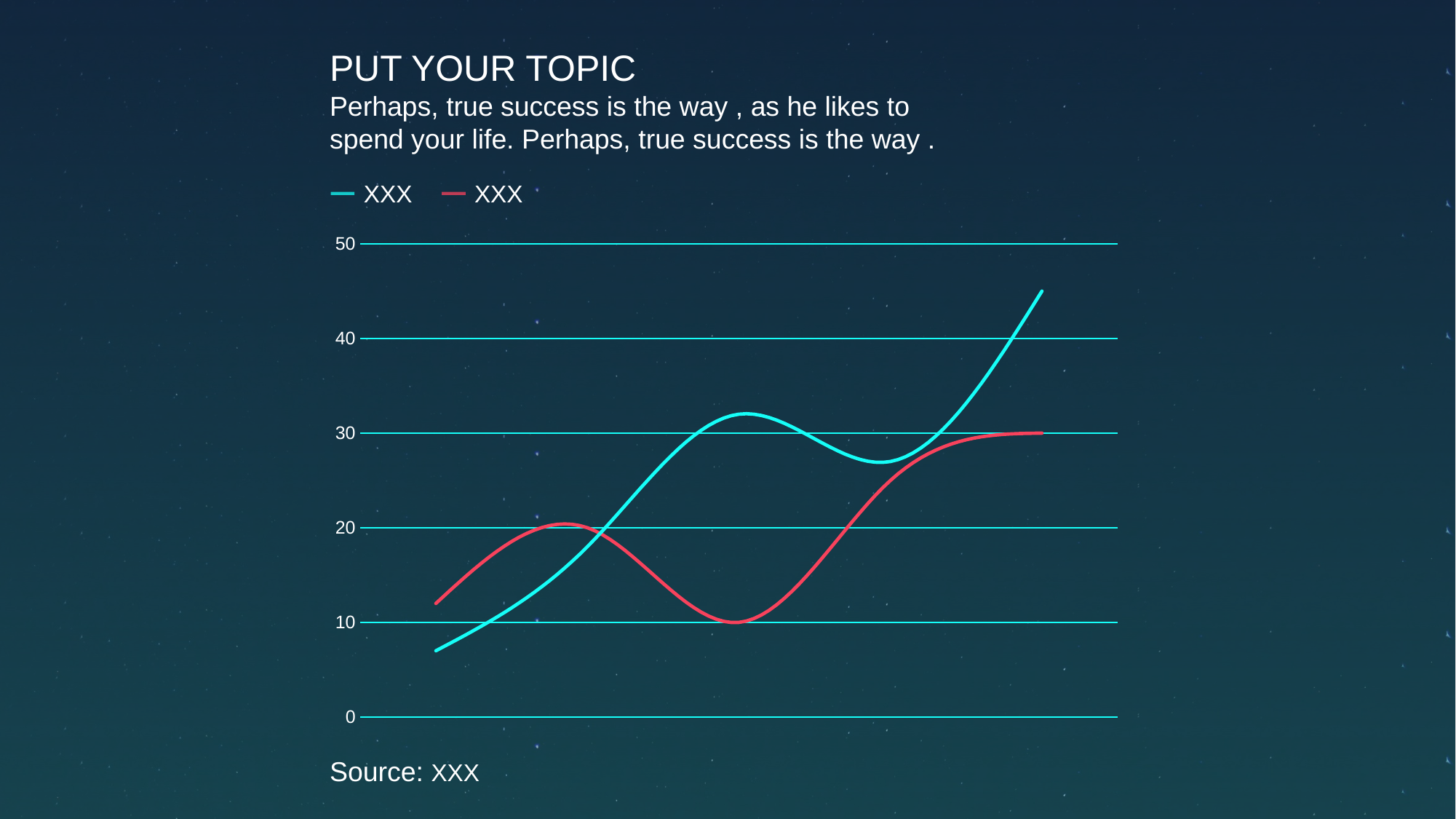

PUT YOUR TOPIC
Perhaps, true success is the way , as he likes to spend your life. Perhaps, true success is the way .
XXX
XXX

### Chart

| Category | 系列 1 | 系列 2 |
|---|---|---|
| 类别 1 | 12.0 | 7.0 |
| 类别 2 | 20.0 | 18.0 |
| 类别 3 | 10.0 | 32.0 |
| 类别 4 | 25.0 | 27.0 |
Source: XXX